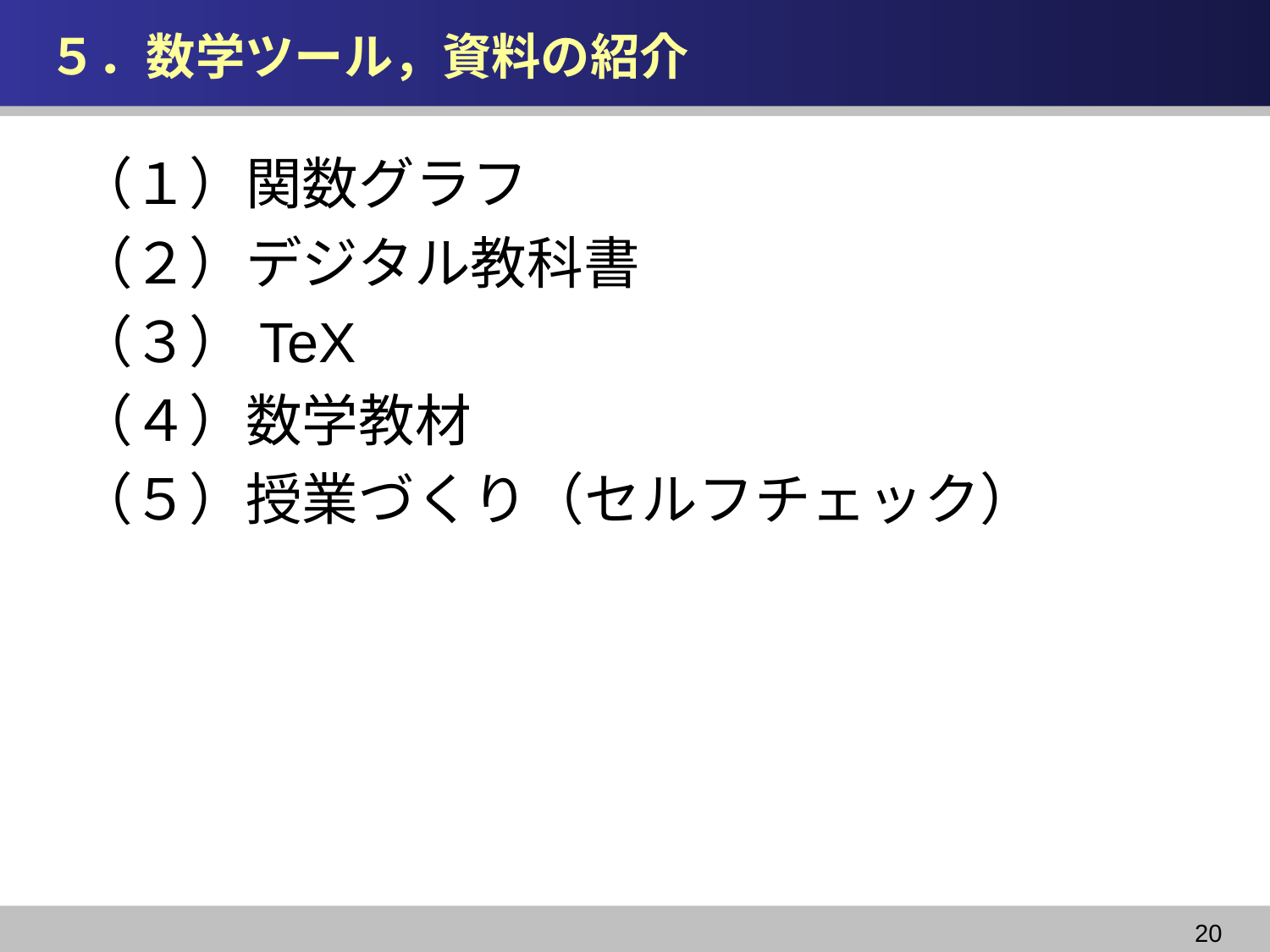

# ５．数学ツール，資料の紹介
（１）関数グラフ
（２）デジタル教科書
（３）TeX
（４）数学教材
（５）授業づくり（セルフチェック）
20